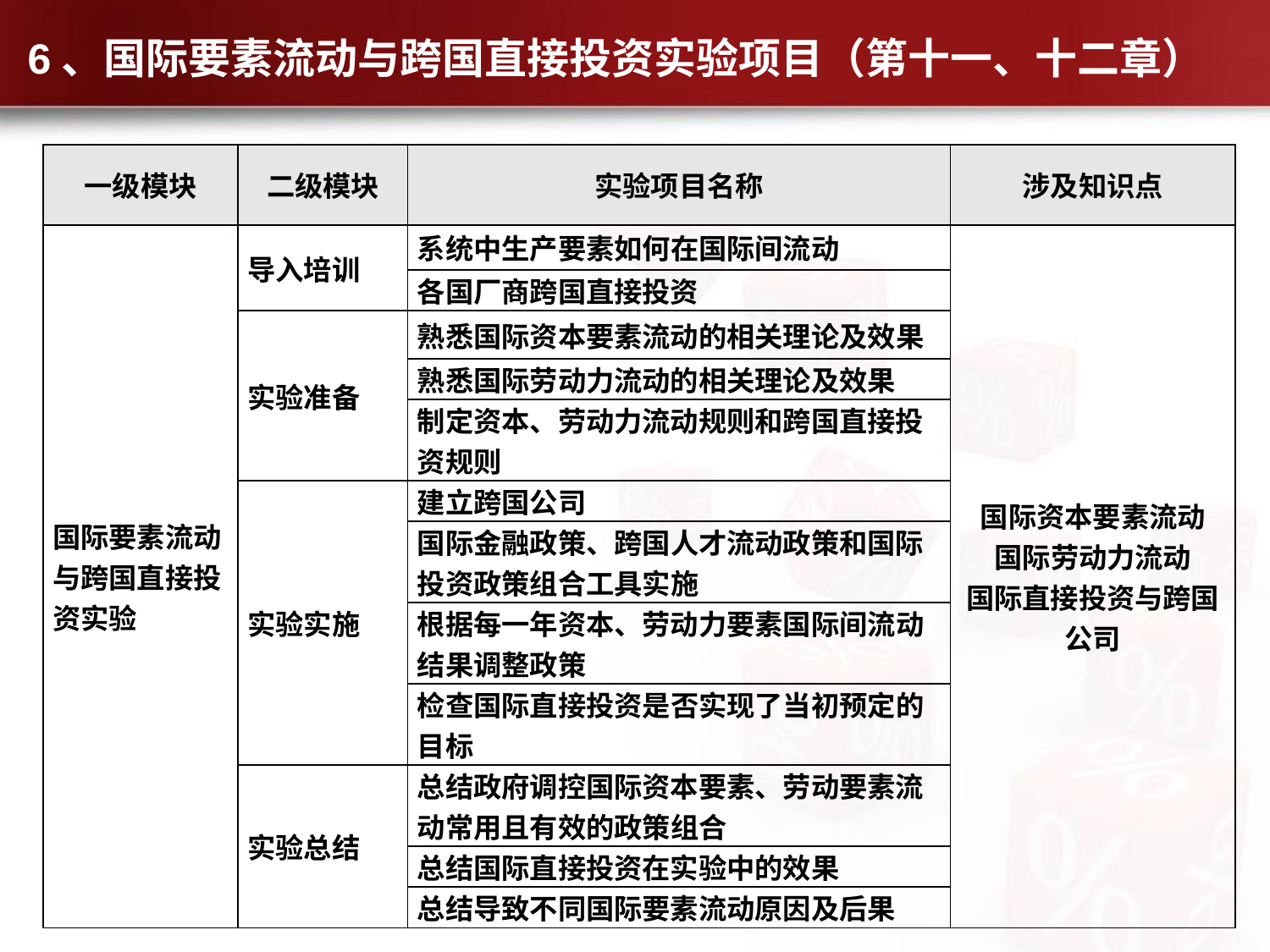

# 6、国际要素流动与跨国直接投资实验项目（第十一、十二章）
| 一级模块 | 二级模块 | 实验项目名称 | 涉及知识点 |
| --- | --- | --- | --- |
| 国际要素流动与跨国直接投资实验 | 导入培训 | 系统中生产要素如何在国际间流动 | 国际资本要素流动 国际劳动力流动 国际直接投资与跨国公司 |
|  |  | 各国厂商跨国直接投资 |  |
|  | 实验准备 | 熟悉国际资本要素流动的相关理论及效果 |  |
|  |  | 熟悉国际劳动力流动的相关理论及效果 |  |
|  |  | 制定资本、劳动力流动规则和跨国直接投资规则 |  |
|  | 实验实施 | 建立跨国公司 |  |
|  |  | 国际金融政策、跨国人才流动政策和国际投资政策组合工具实施 |  |
|  |  | 根据每一年资本、劳动力要素国际间流动结果调整政策 |  |
|  |  | 检查国际直接投资是否实现了当初预定的目标 |  |
|  | 实验总结 | 总结政府调控国际资本要素、劳动要素流动常用且有效的政策组合 |  |
|  |  | 总结国际直接投资在实验中的效果 |  |
|  |  | 总结导致不同国际要素流动原因及后果 |  |